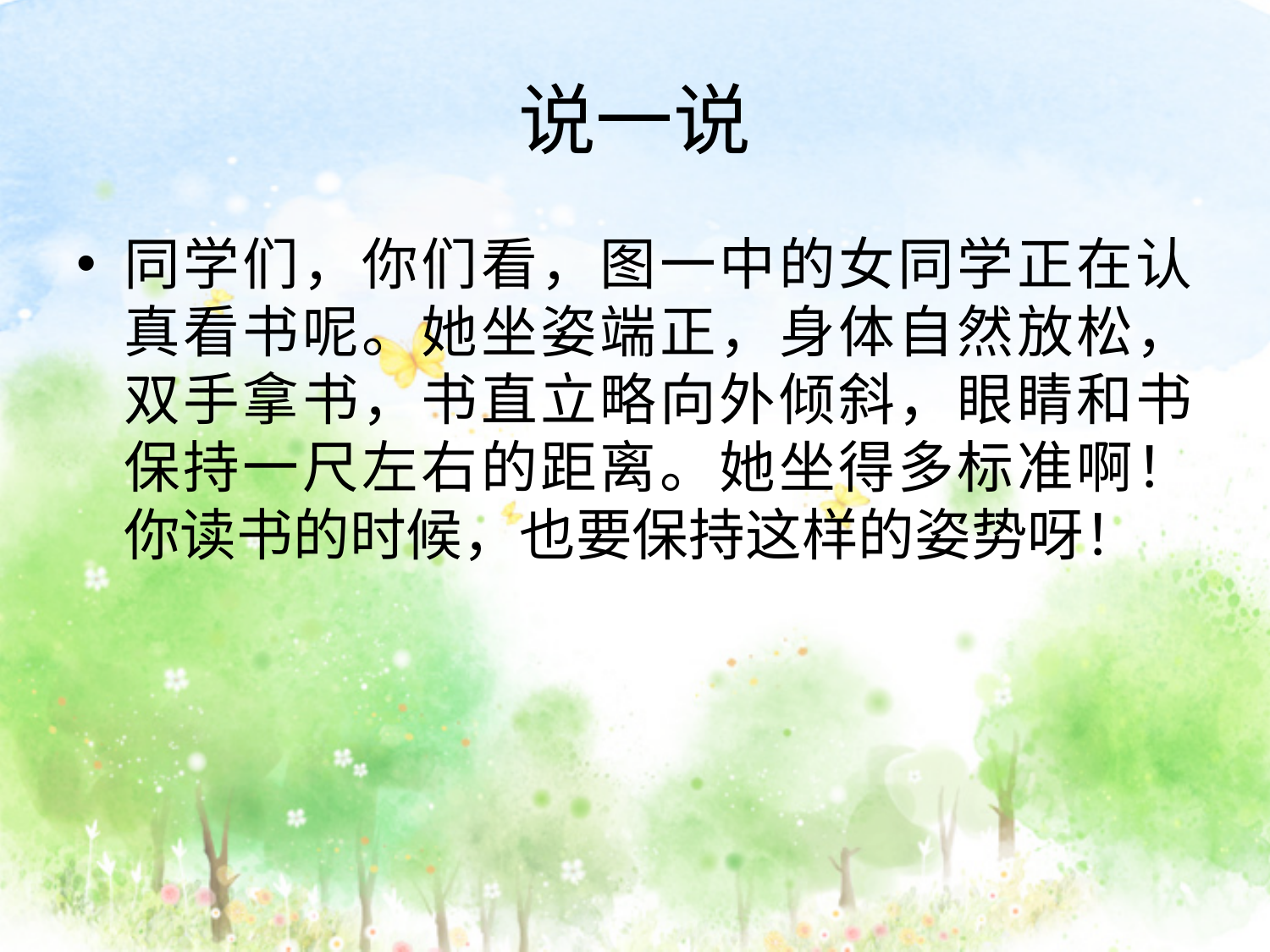

# 说一说
同学们，你们看，图一中的女同学正在认真看书呢。她坐姿端正，身体自然放松，双手拿书，书直立略向外倾斜，眼睛和书保持一尺左右的距离。她坐得多标准啊！你读书的时候，也要保持这样的姿势呀！